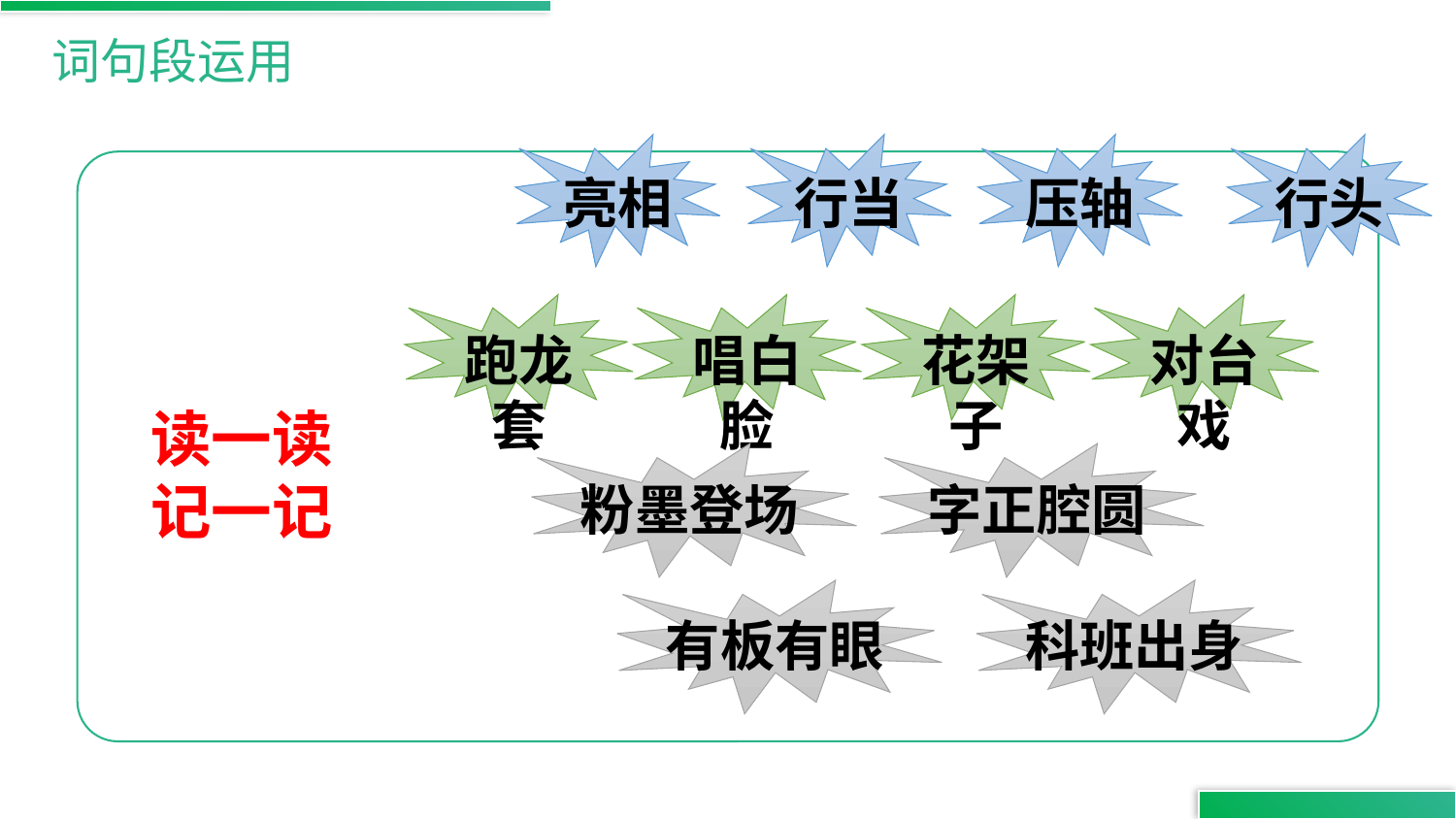

词句段运用

亮相

行当

压轴

行头

跑龙套

唱白脸

花架子

对台戏
读一读
记一记

粉墨登场

字正腔圆

有板有眼

科班出身